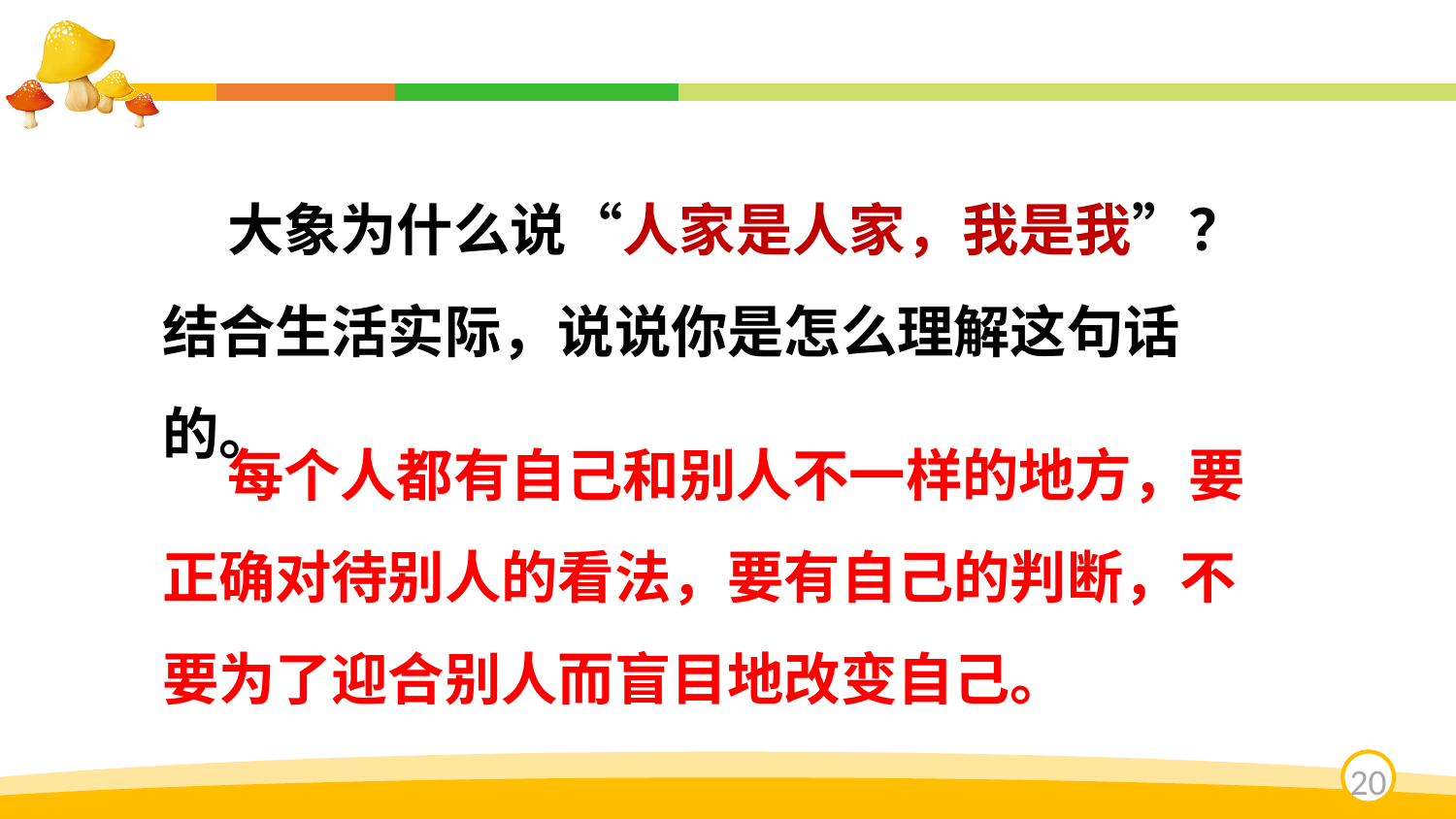

大象为什么说“人家是人家，我是我”？结合生活实际，说说你是怎么理解这句话的。
    每个人都有自己和别人不一样的地方，要正确对待别人的看法，要有自己的判断，不要为了迎合别人而盲目地改变自己。